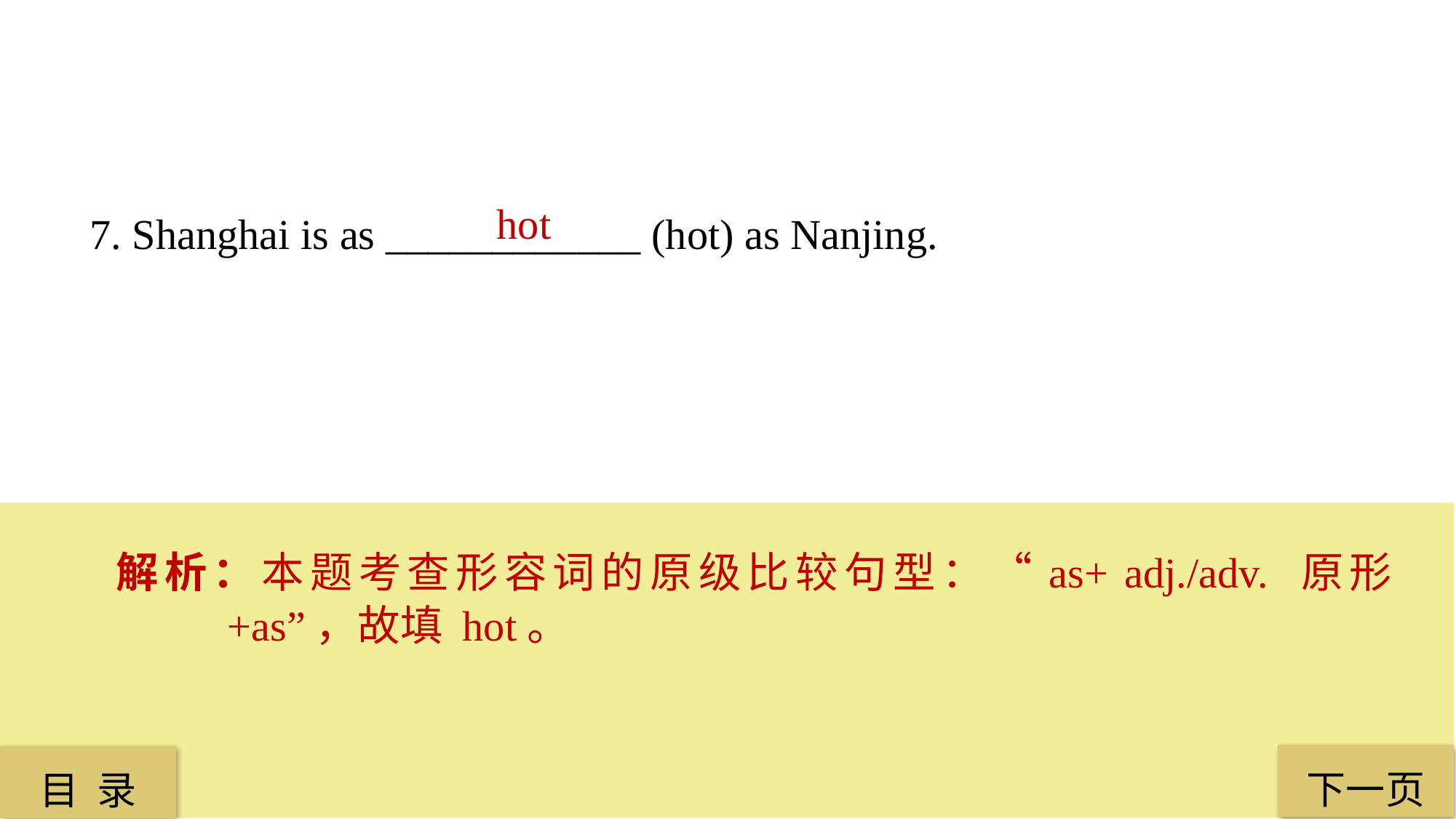

hot
7. Shanghai is as ____________ (hot) as Nanjing.
解析：本题考查形容词的原级比较句型：“as+ adj./adv. 原形 +as”，故填 hot。